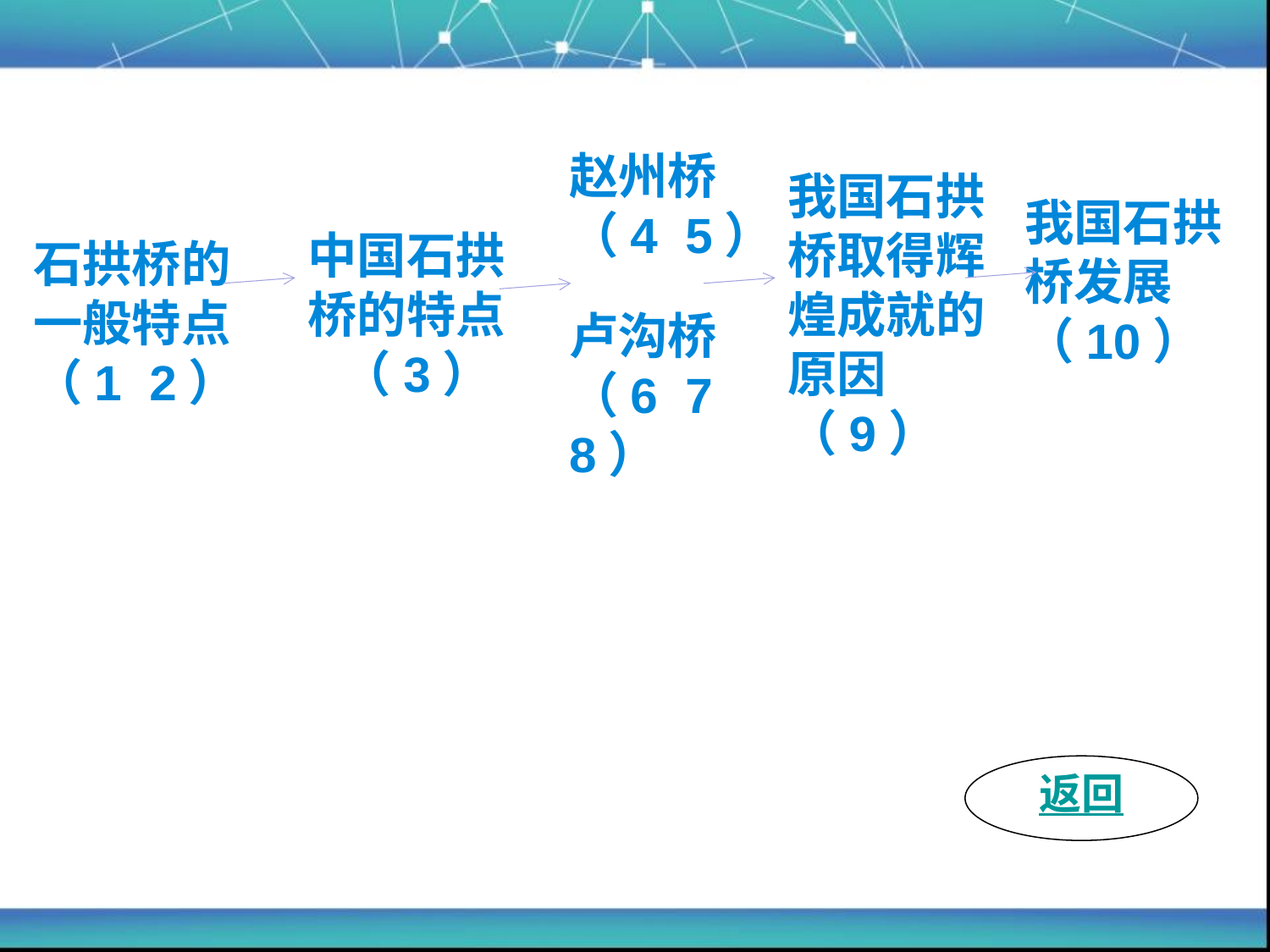

赵州桥
（4  5）
我国石拱桥发展（10）
# 石拱桥的一般特点 （1  2）
中国石拱桥的特点
  （3）
我国石拱桥取得辉煌成就的原因（9）
卢沟桥（6  7  8）

返回